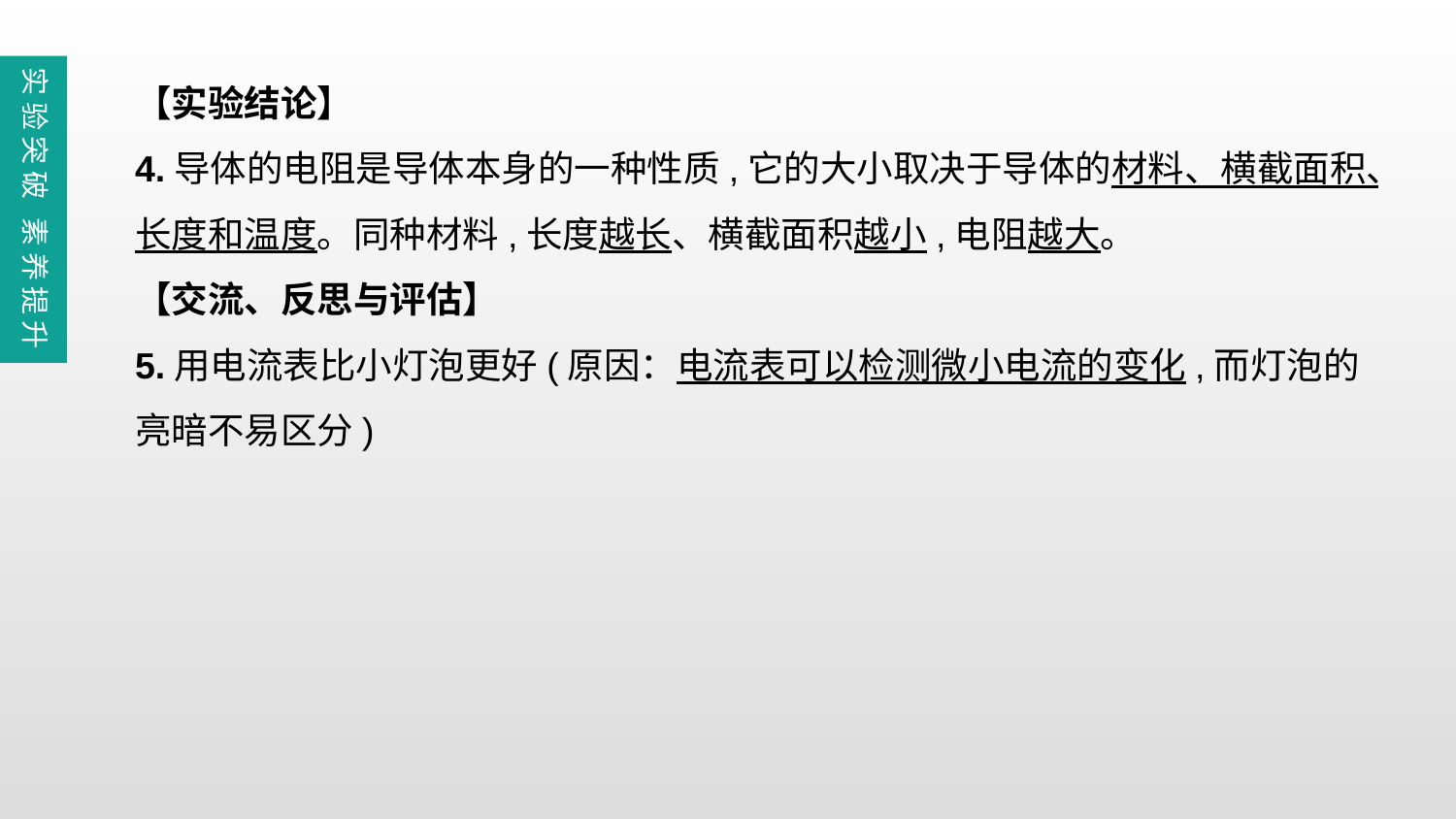

【实验结论】
4.导体的电阻是导体本身的一种性质,它的大小取决于导体的材料、横截面积、长度和温度。同种材料,长度越长、横截面积越小,电阻越大。
【交流、反思与评估】
5.用电流表比小灯泡更好(原因：电流表可以检测微小电流的变化,而灯泡的亮暗不易区分)

实验突破 素养提升